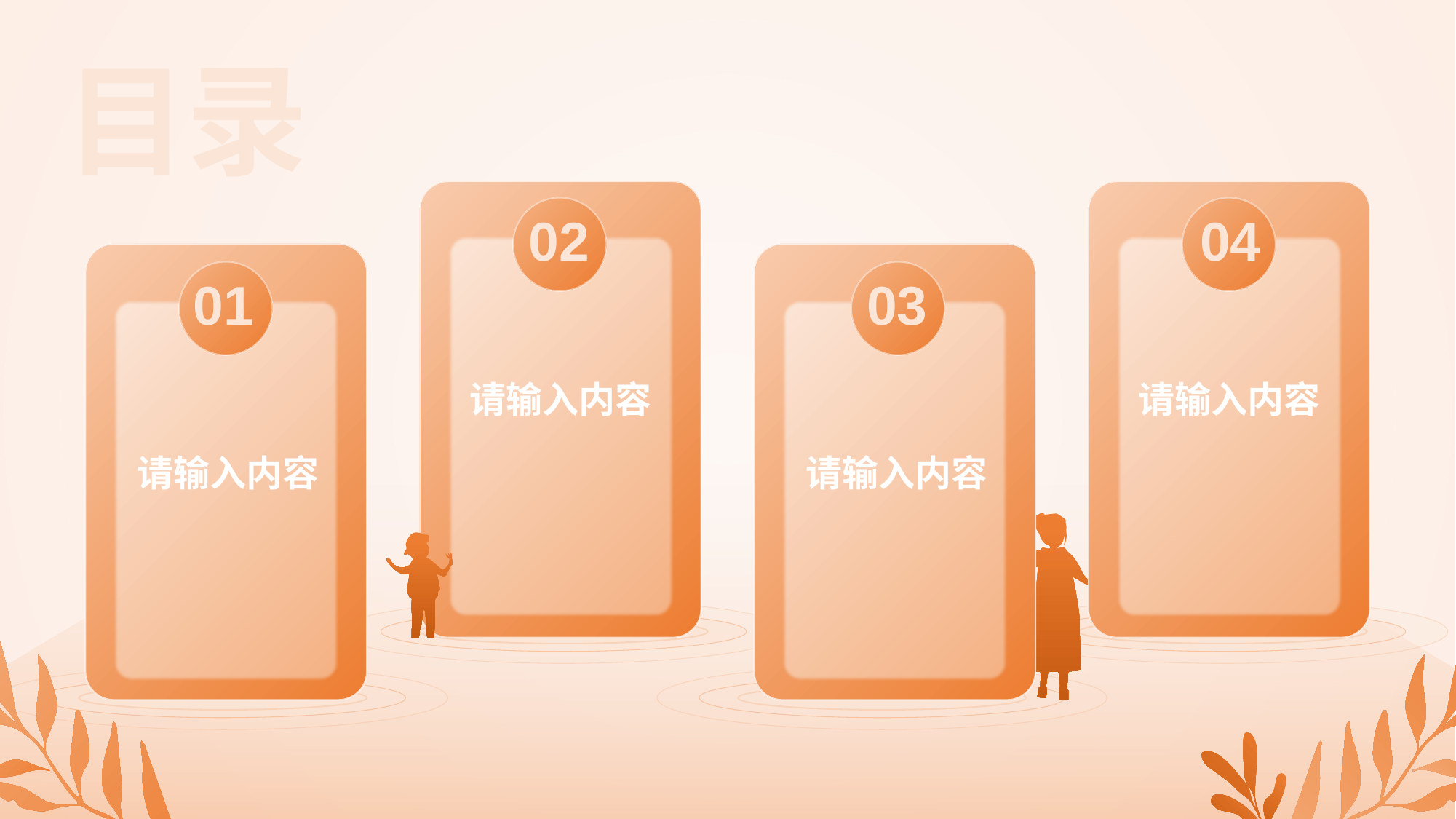

目录

02

04

01

03

请输入内容
请输入内容
请输入内容
请输入内容